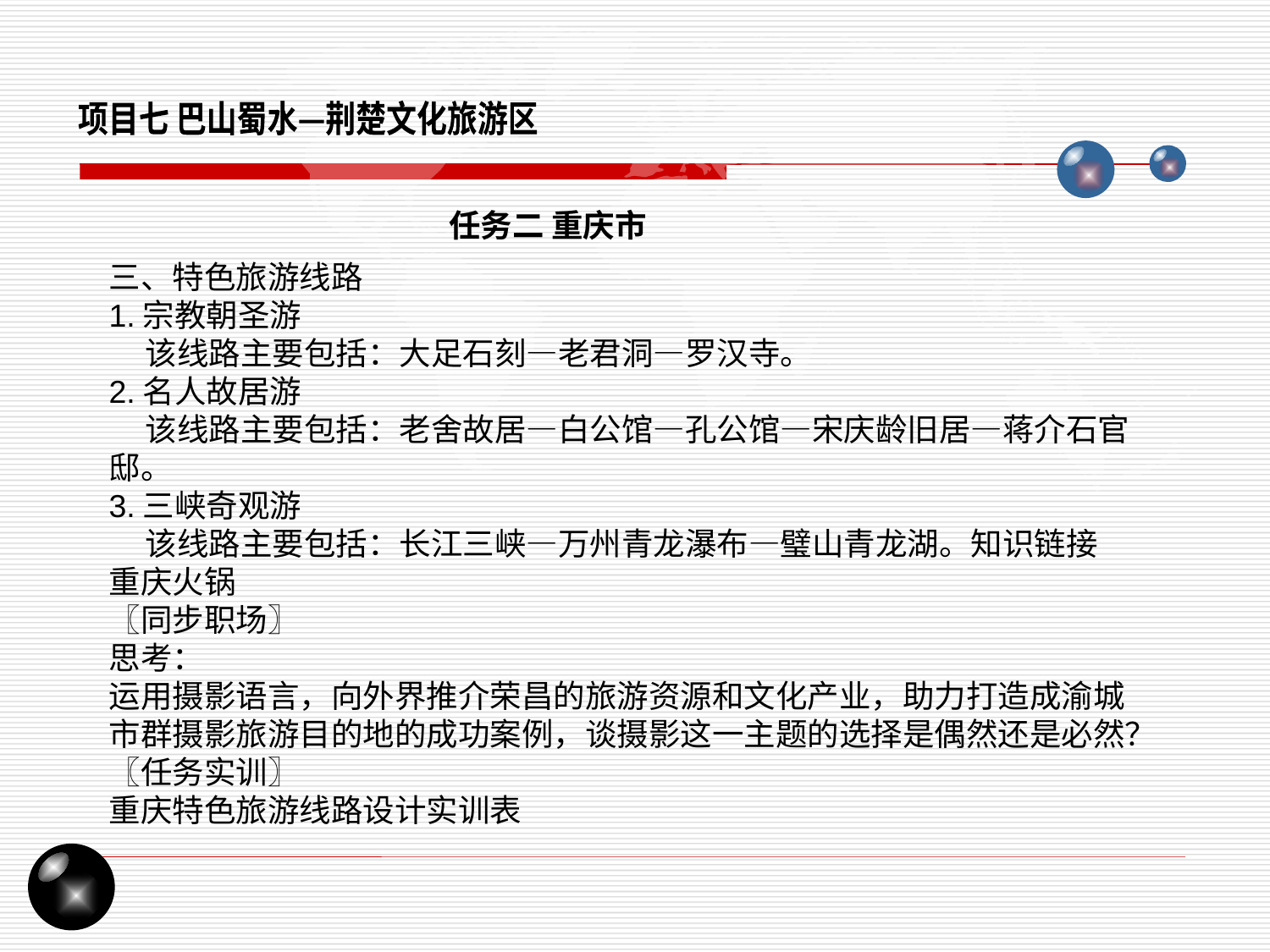

项目七 巴山蜀水—荆楚文化旅游区
任务二 重庆市

三、特色旅游线路
1.宗教朝圣游
    该线路主要包括：大足石刻—老君洞—罗汉寺。
2.名人故居游
    该线路主要包括：老舍故居—白公馆—孔公馆—宋庆龄旧居—蒋介石官邸。
3.三峡奇观游
    该线路主要包括：长江三峡—万州青龙瀑布—璧山青龙湖。知识链接
重庆火锅
〖同步职场〗
思考：
运用摄影语言，向外界推介荣昌的旅游资源和文化产业，助力打造成渝城市群摄影旅游目的地的成功案例，谈摄影这一主题的选择是偶然还是必然？
〖任务实训〗
重庆特色旅游线路设计实训表